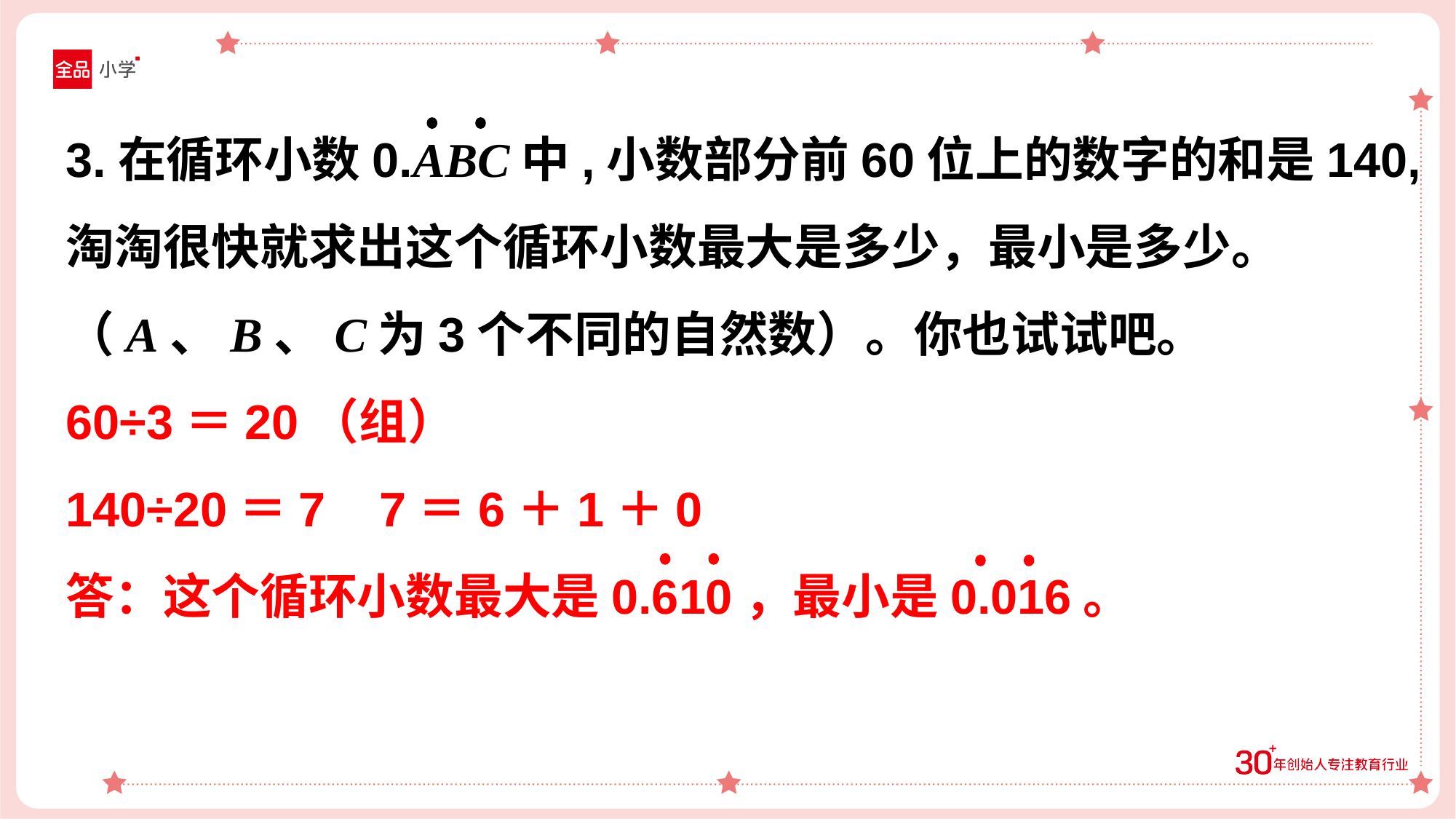

3.在循环小数0.ABC中,小数部分前60位上的数字的和是140,
淘淘很快就求出这个循环小数最大是多少，最小是多少。
（A、B、C为3个不同的自然数）。你也试试吧。
60÷3＝20（组）
140÷20＝7    7＝6＋1＋0
答：这个循环小数最大是0.610，最小是0.016。